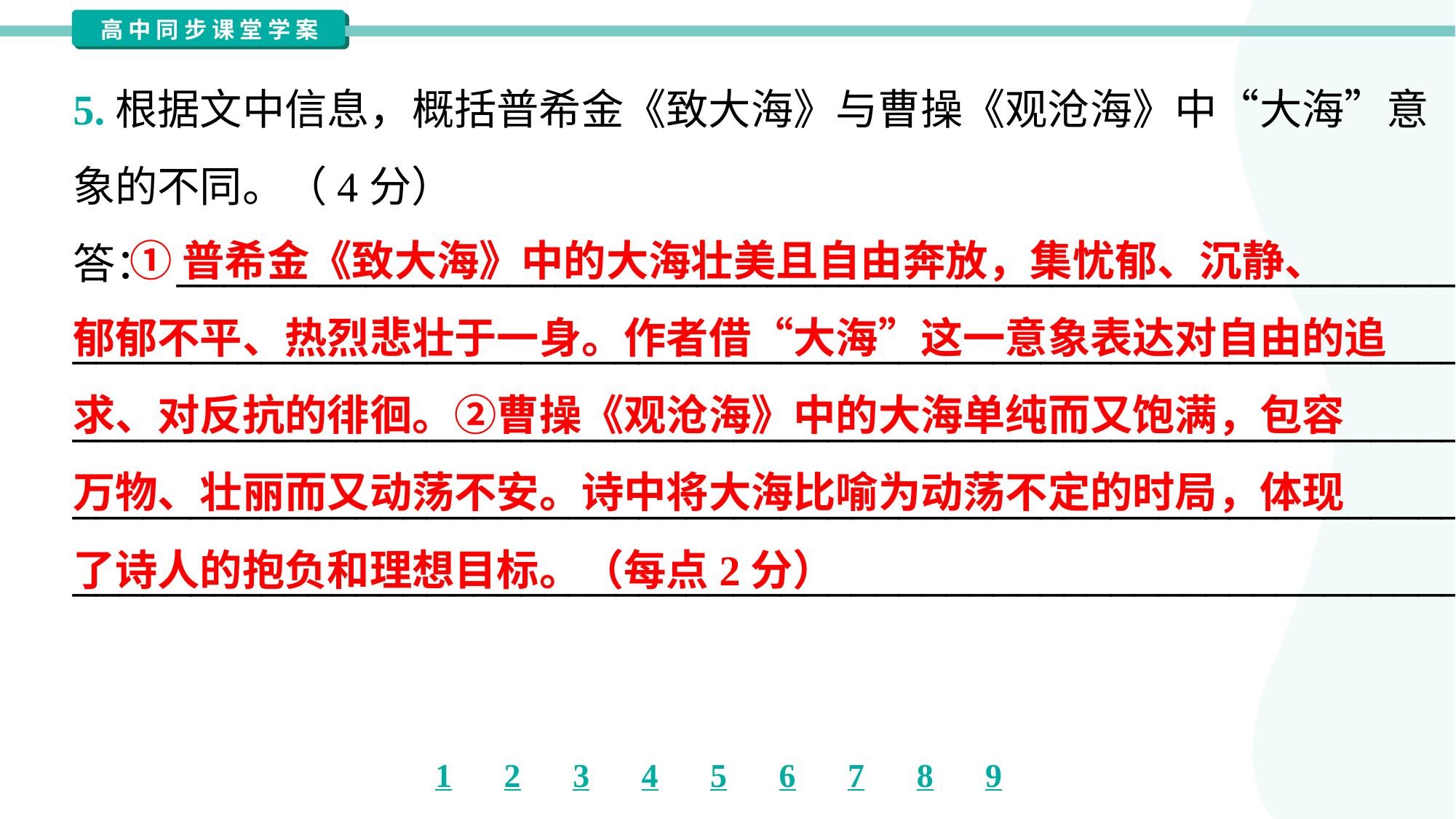

5.根据文中信息，概括普希金《致大海》与曹操《观沧海》中“大海”意
象的不同。（4分）
答： ________________________________________________________
_____________________________________________________________
_____________________________________________________________
_____________________________________________________________
_____________________________________________________________
      ①普希金《致大海》中的大海壮美且自由奔放，集忧郁、沉静、
郁郁不平、热烈悲壮于一身。作者借“大海”这一意象表达对自由的追
求、对反抗的徘徊。②曹操《观沧海》中的大海单纯而又饱满，包容
万物、壮丽而又动荡不安。诗中将大海比喻为动荡不定的时局，体现
了诗人的抱负和理想目标。（每点2分）